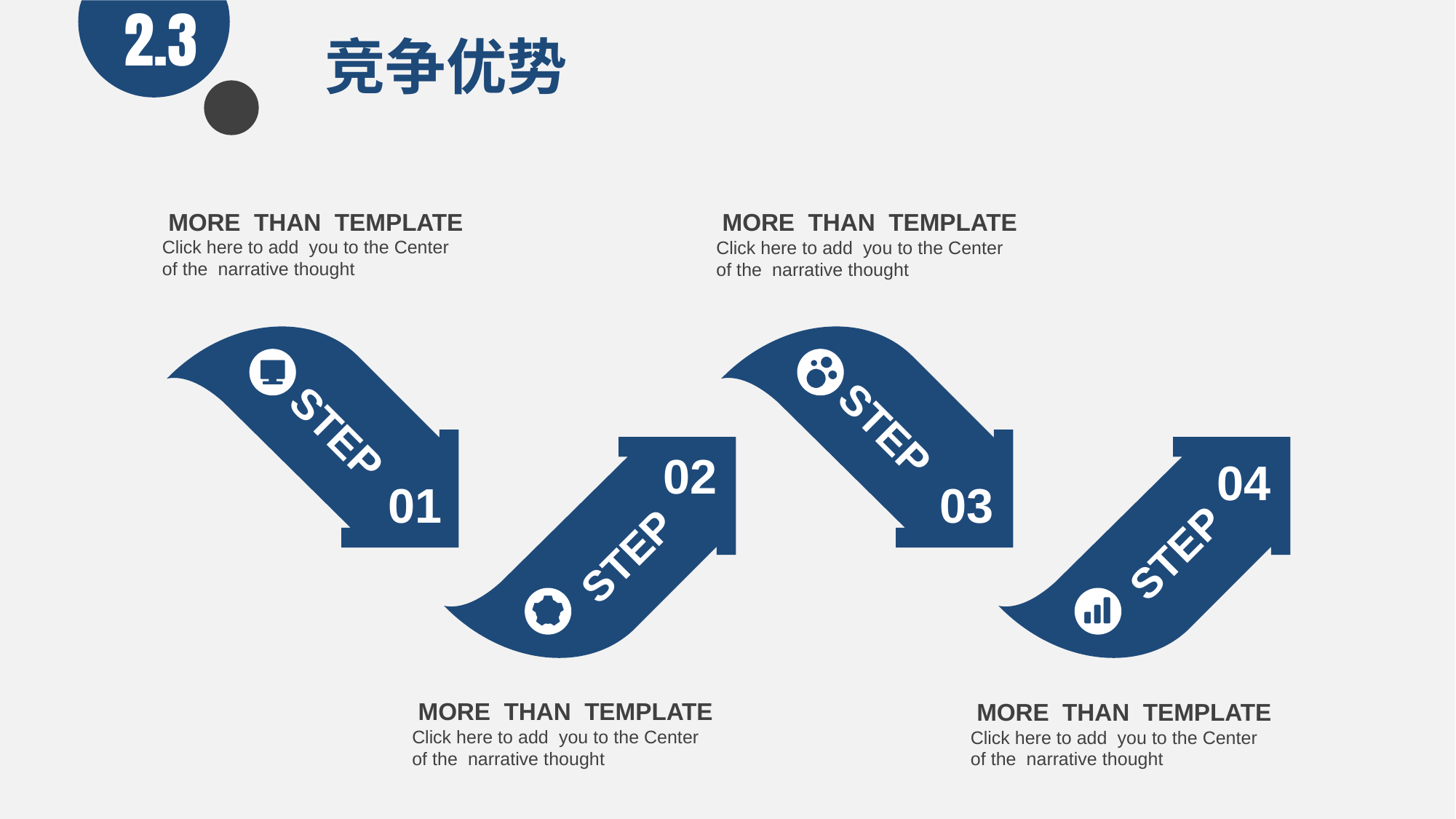

2.3

竞争优势

 MORE  THAN  TEMPLATE
Click here to add  you to the Center
of the  narrative thought

 MORE  THAN  TEMPLATE
Click here to add  you to the Center
of the  narrative thought

STEP
STEP

02
04
03
01
STEP
STEP

 MORE  THAN  TEMPLATE
Click here to add  you to the Center
of the  narrative thought

 MORE  THAN  TEMPLATE
Click here to add  you to the Center
of the  narrative thought